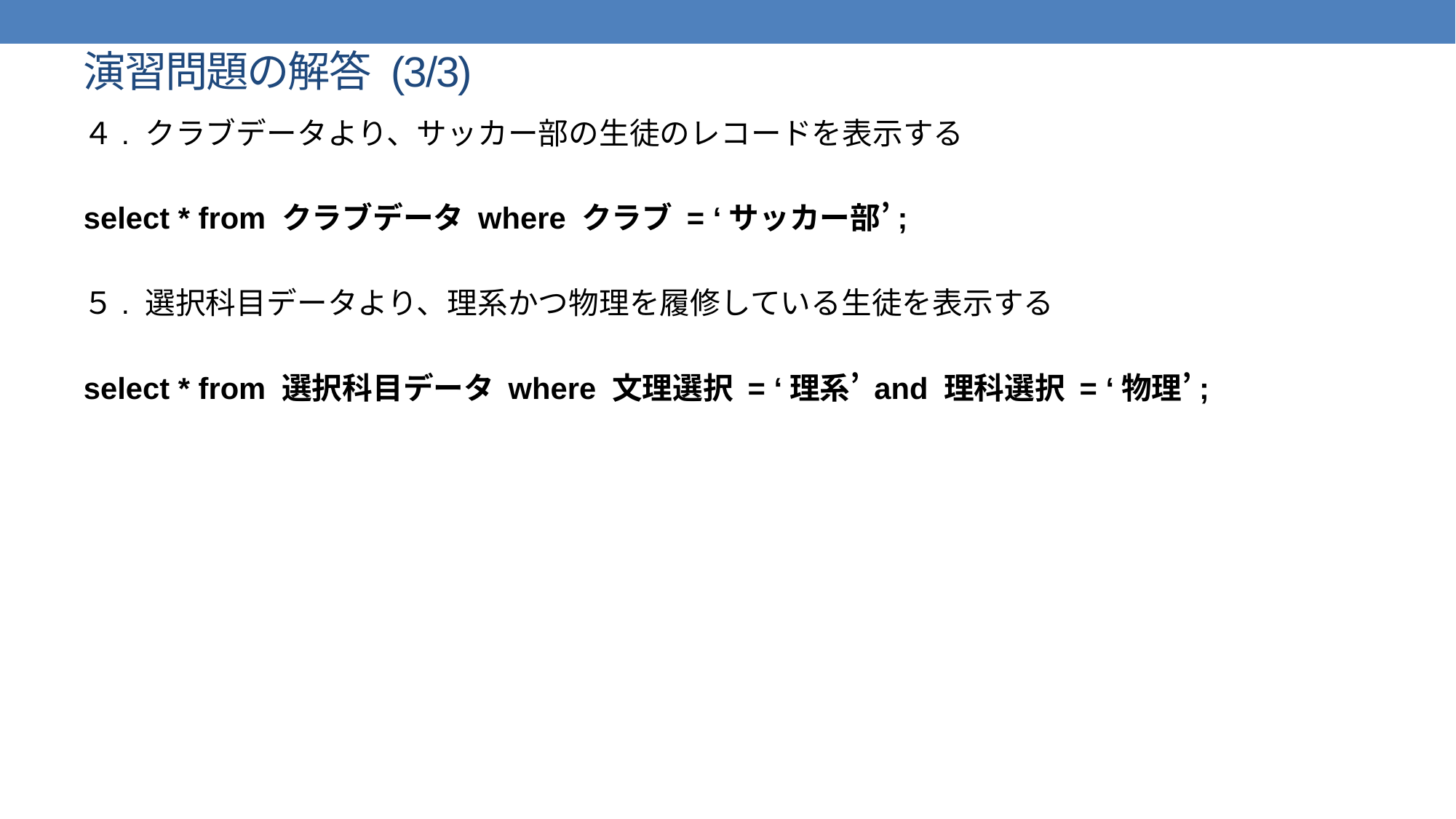

# 演習問題の解答 (3/3)
４. クラブデータより、サッカー部の生徒のレコードを表示する

select * from クラブデータ where クラブ = ‘サッカー部’;

５. 選択科目データより、理系かつ物理を履修している生徒を表示する

select * from 選択科目データ where 文理選択 = ‘理系’ and 理科選択 = ‘物理’;